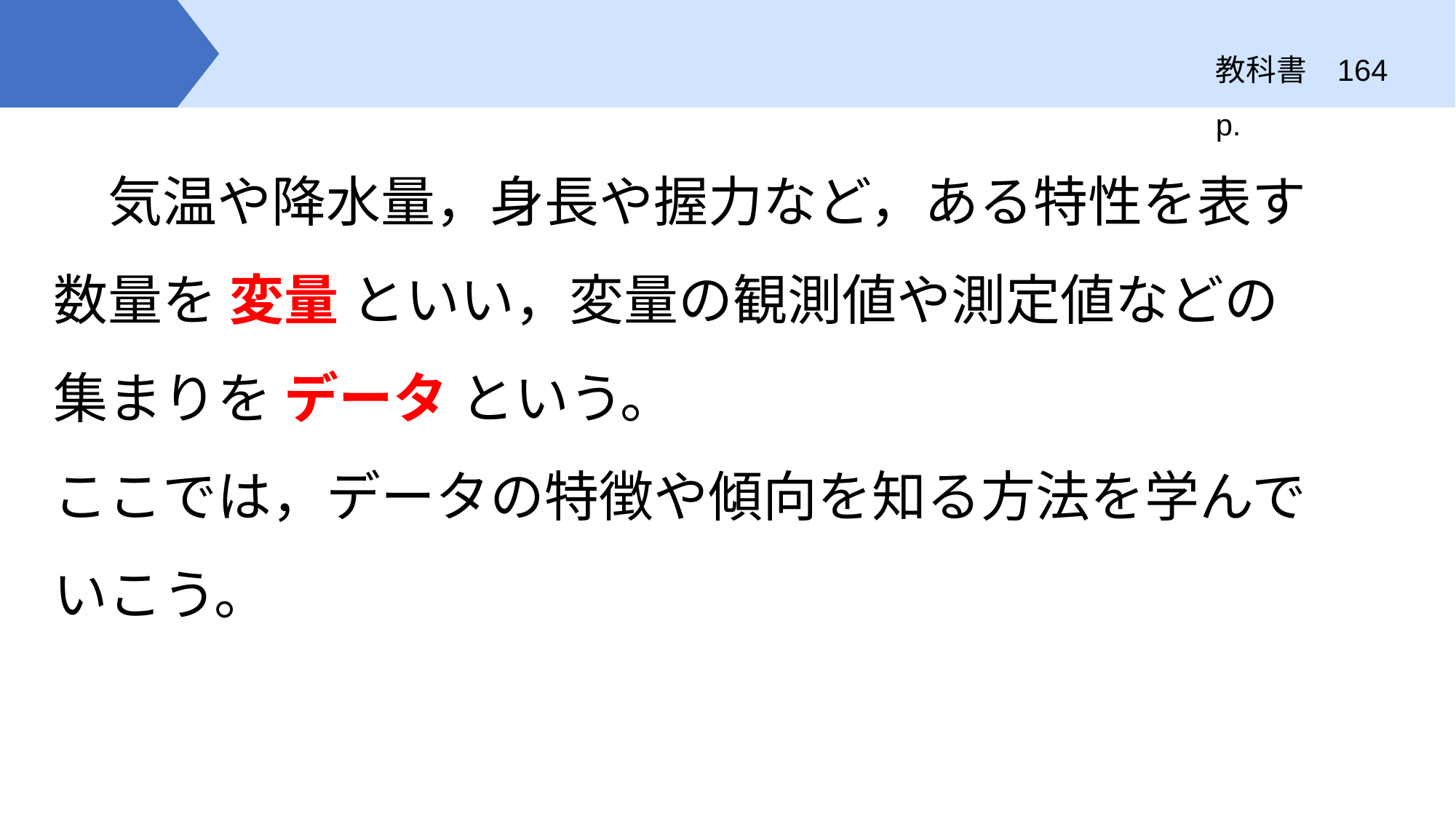

164
　気温や降水量，身長や握力など，ある特性を表す
数量を 変量 といい，変量の観測値や測定値などの
集まりを データ という。
ここでは，データの特徴や傾向を知る方法を学んで
いこう。